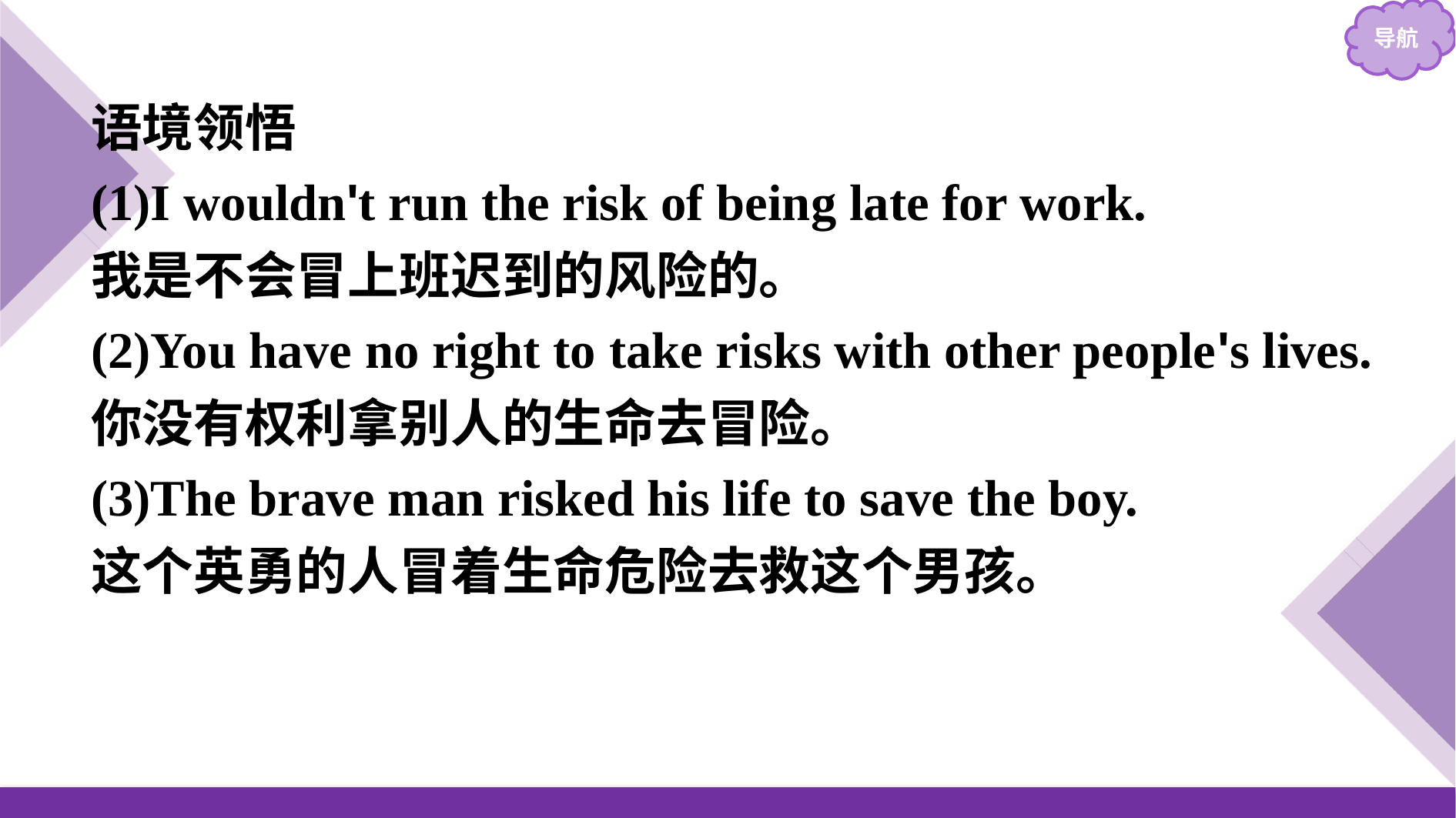

语境领悟
(1)I wouldn't run the risk of being late for work.
我是不会冒上班迟到的风险的。
(2)You have no right to take risks with other people's lives.
你没有权利拿别人的生命去冒险。
(3)The brave man risked his life to save the boy.
这个英勇的人冒着生命危险去救这个男孩。